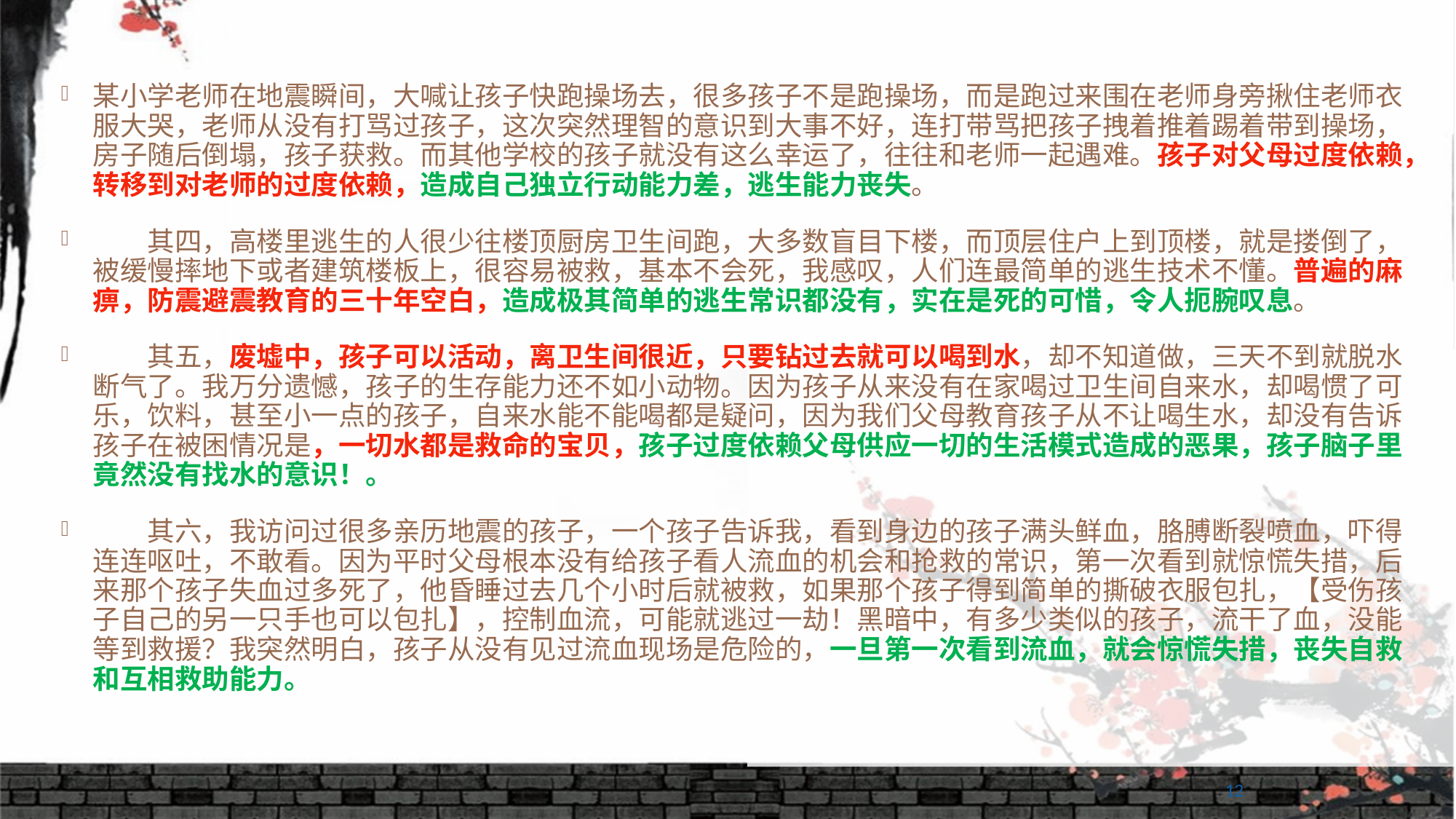

某小学老师在地震瞬间，大喊让孩子快跑操场去，很多孩子不是跑操场，而是跑过来围在老师身旁揪住老师衣服大哭，老师从没有打骂过孩子，这次突然理智的意识到大事不好，连打带骂把孩子拽着推着踢着带到操场，房子随后倒塌，孩子获救。而其他学校的孩子就没有这么幸运了，往往和老师一起遇难。孩子对父母过度依赖，转移到对老师的过度依赖，造成自己独立行动能力差，逃生能力丧失。
　　其四，高楼里逃生的人很少往楼顶厨房卫生间跑，大多数盲目下楼，而顶层住户上到顶楼，就是搂倒了，被缓慢摔地下或者建筑楼板上，很容易被救，基本不会死，我感叹，人们连最简单的逃生技术不懂。普遍的麻痹，防震避震教育的三十年空白，造成极其简单的逃生常识都没有，实在是死的可惜，令人扼腕叹息。
　　其五，废墟中，孩子可以活动，离卫生间很近，只要钻过去就可以喝到水，却不知道做，三天不到就脱水断气了。我万分遗憾，孩子的生存能力还不如小动物。因为孩子从来没有在家喝过卫生间自来水，却喝惯了可乐，饮料，甚至小一点的孩子，自来水能不能喝都是疑问，因为我们父母教育孩子从不让喝生水，却没有告诉孩子在被困情况是，一切水都是救命的宝贝，孩子过度依赖父母供应一切的生活模式造成的恶果，孩子脑子里竟然没有找水的意识！。
　　其六，我访问过很多亲历地震的孩子，一个孩子告诉我，看到身边的孩子满头鲜血，胳膊断裂喷血，吓得连连呕吐，不敢看。因为平时父母根本没有给孩子看人流血的机会和抢救的常识，第一次看到就惊慌失措，后来那个孩子失血过多死了，他昏睡过去几个小时后就被救，如果那个孩子得到简单的撕破衣服包扎，【受伤孩子自己的另一只手也可以包扎】，控制血流，可能就逃过一劫！黑暗中，有多少类似的孩子，流干了血，没能等到救援？我突然明白，孩子从没有见过流血现场是危险的，一旦第一次看到流血，就会惊慌失措，丧失自救和互相救助能力。
12